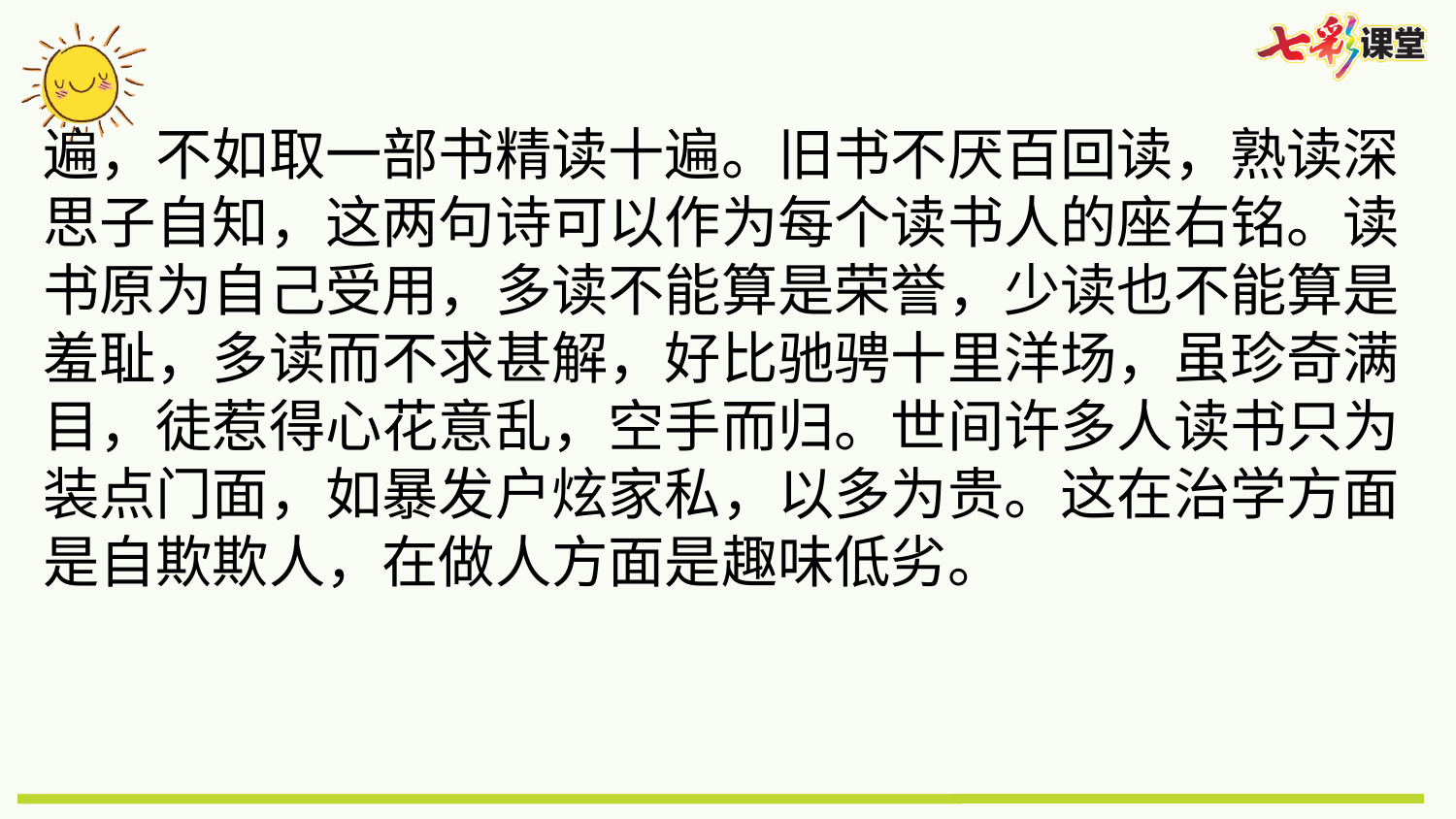

遍，不如取一部书精读十遍。旧书不厌百回读，熟读深思子自知，这两句诗可以作为每个读书人的座右铭。读书原为自己受用，多读不能算是荣誉，少读也不能算是羞耻，多读而不求甚解，好比驰骋十里洋场，虽珍奇满目，徒惹得心花意乱，空手而归。世间许多人读书只为装点门面，如暴发户炫家私，以多为贵。这在治学方面是自欺欺人，在做人方面是趣味低劣。